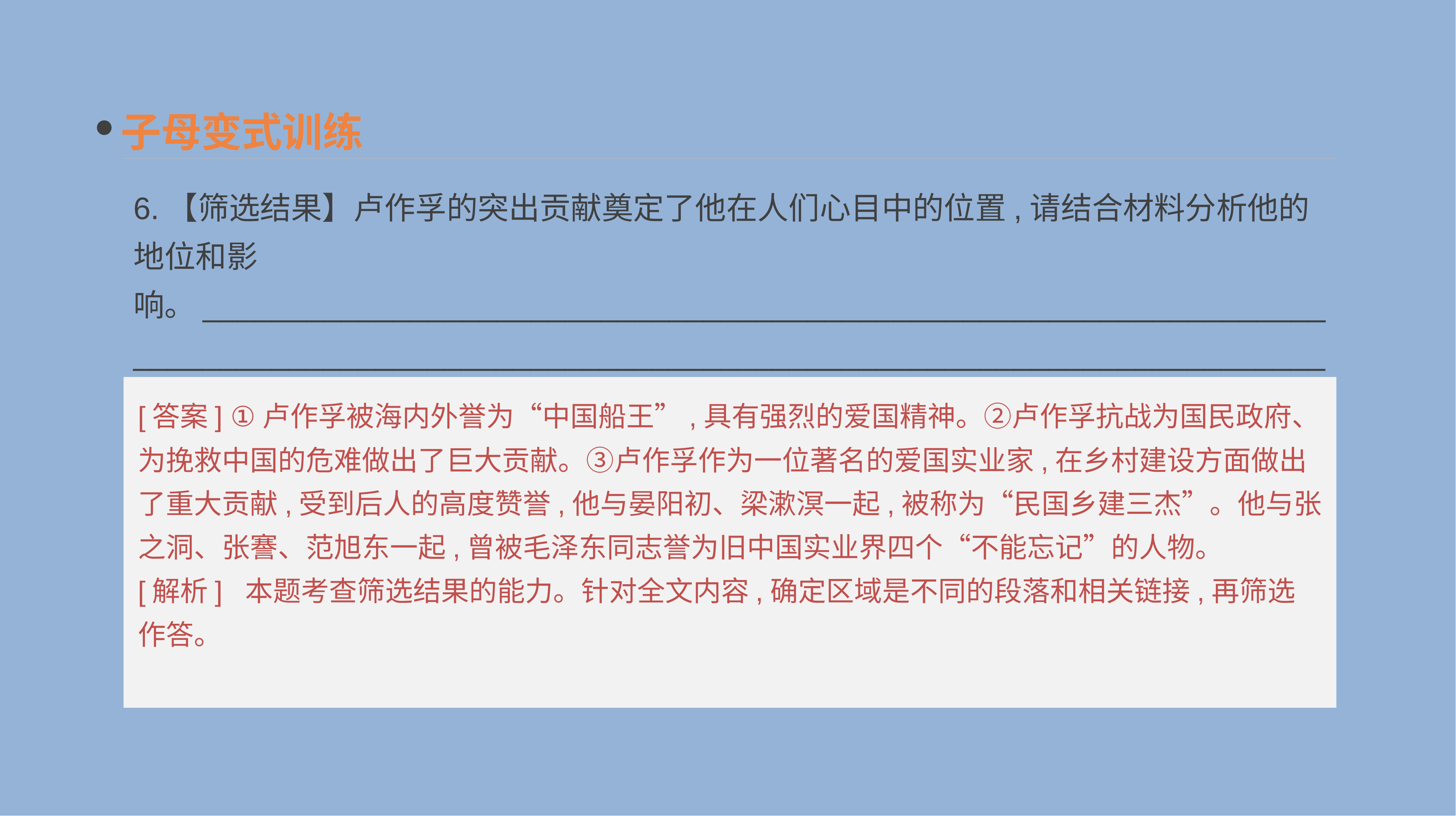

子母变式训练

6.【筛选结果】卢作孚的突出贡献奠定了他在人们心目中的位置,请结合材料分析他的地位和影响。__________________________________________________________________________________________________________________________________________________________________________

[答案] ①卢作孚被海内外誉为“中国船王”,具有强烈的爱国精神。②卢作孚抗战为国民政府、为挽救中国的危难做出了巨大贡献。③卢作孚作为一位著名的爱国实业家,在乡村建设方面做出了重大贡献,受到后人的高度赞誉,他与晏阳初、梁漱溟一起,被称为“民国乡建三杰”。他与张之洞、张謇、范旭东一起,曾被毛泽东同志誉为旧中国实业界四个“不能忘记”的人物。
[解析]  本题考查筛选结果的能力。针对全文内容,确定区域是不同的段落和相关链接,再筛选作答。